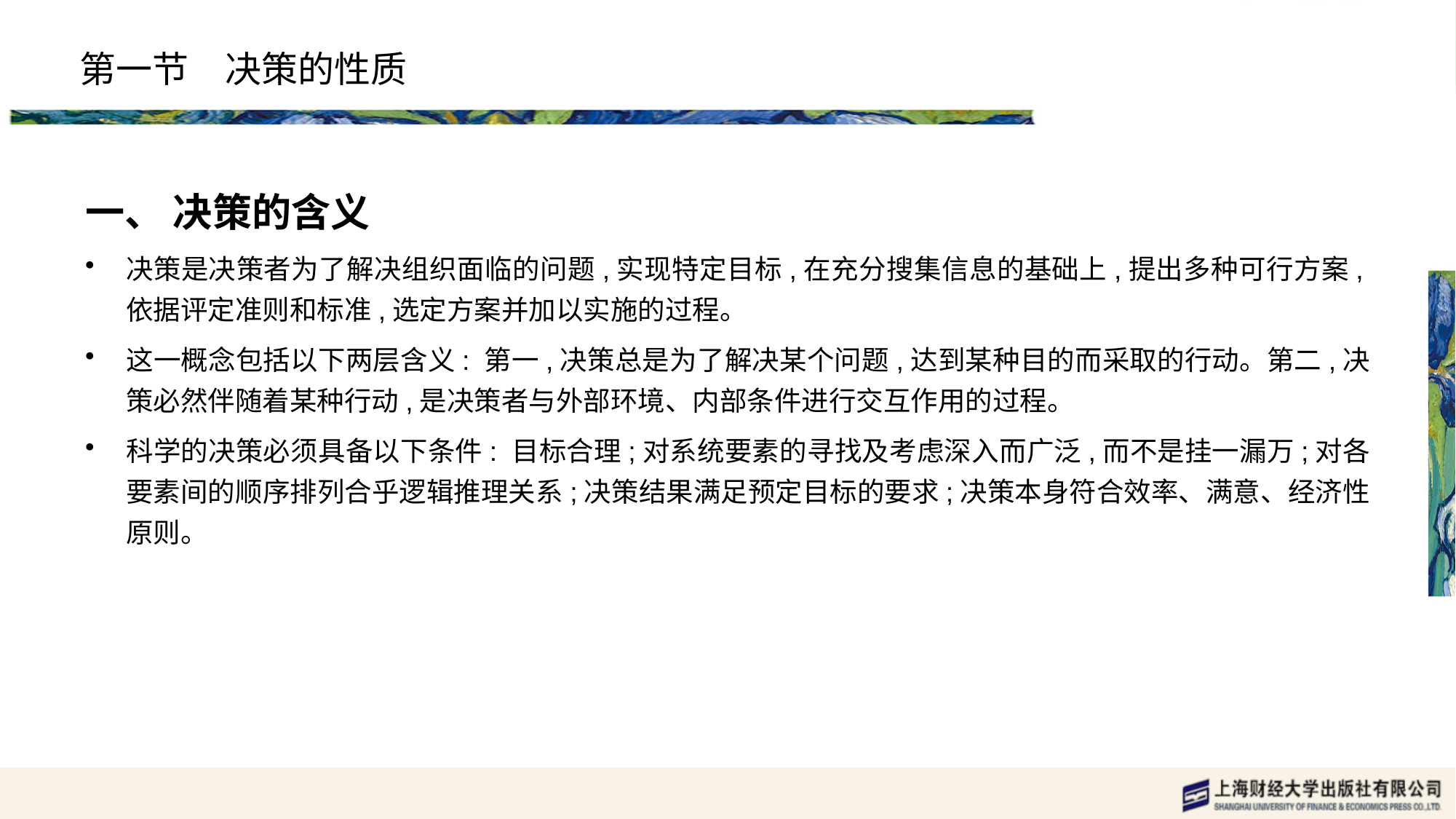

# 第一节　决策的性质
一、 决策的含义
决策是决策者为了解决组织面临的问题,实现特定目标,在充分搜集信息的基础上,提出多种可行方案,依据评定准则和标准,选定方案并加以实施的过程。
这一概念包括以下两层含义: 第一,决策总是为了解决某个问题,达到某种目的而采取的行动。第二,决策必然伴随着某种行动,是决策者与外部环境、内部条件进行交互作用的过程。
科学的决策必须具备以下条件: 目标合理;对系统要素的寻找及考虑深入而广泛,而不是挂一漏万;对各要素间的顺序排列合乎逻辑推理关系;决策结果满足预定目标的要求;决策本身符合效率、满意、经济性原则。